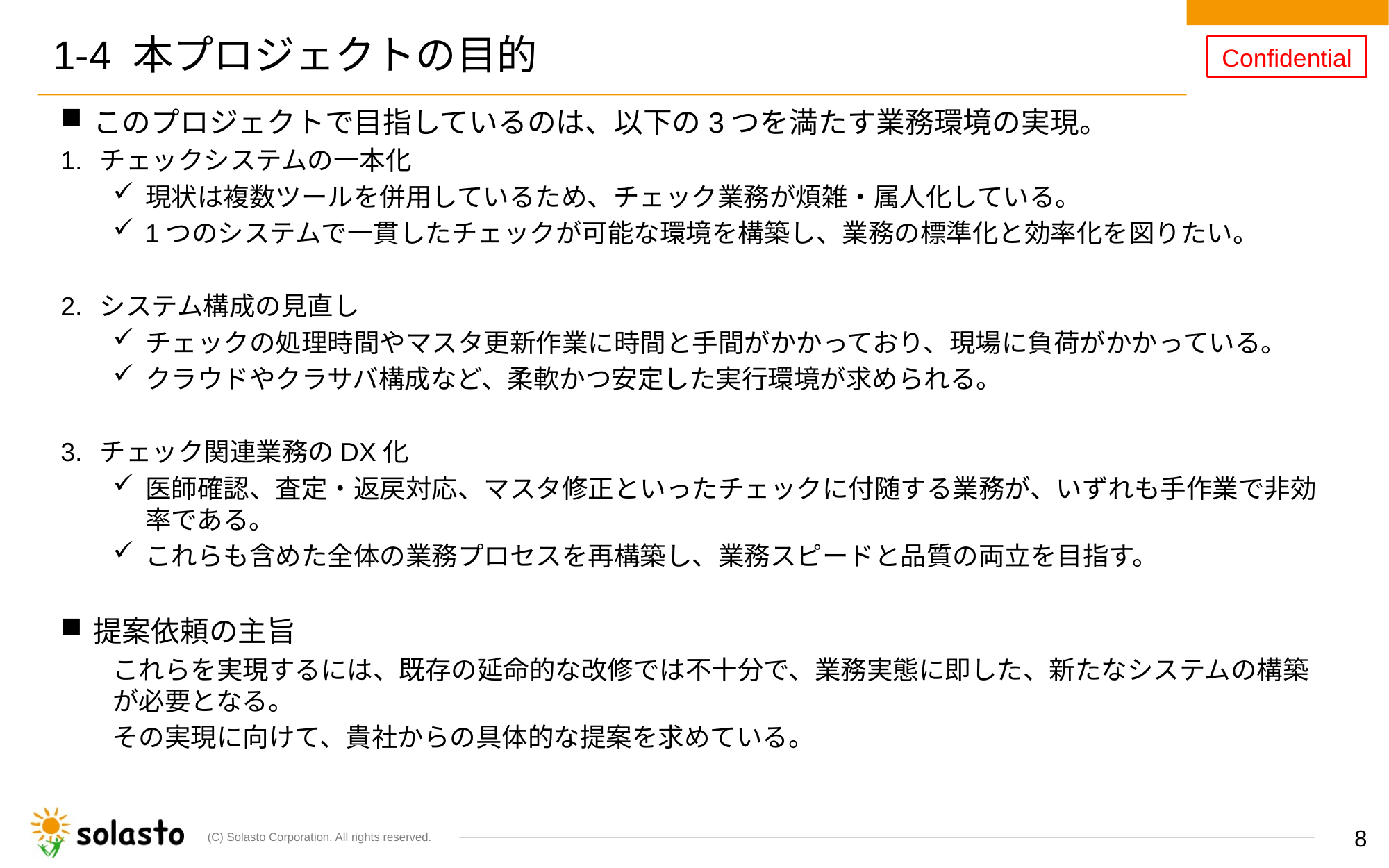

# 1-4 本プロジェクトの目的
このプロジェクトで目指しているのは、以下の3つを満たす業務環境の実現。
チェックシステムの一本化
現状は複数ツールを併用しているため、チェック業務が煩雑・属人化している。
1つのシステムで一貫したチェックが可能な環境を構築し、業務の標準化と効率化を図りたい。

システム構成の見直し
チェックの処理時間やマスタ更新作業に時間と手間がかかっており、現場に負荷がかかっている。
クラウドやクラサバ構成など、柔軟かつ安定した実行環境が求められる。

チェック関連業務のDX化
医師確認、査定・返戻対応、マスタ修正といったチェックに付随する業務が、いずれも手作業で非効率である。
これらも含めた全体の業務プロセスを再構築し、業務スピードと品質の両立を目指す。

提案依頼の主旨
これらを実現するには、既存の延命的な改修では不十分で、業務実態に即した、新たなシステムの構築が必要となる。
その実現に向けて、貴社からの具体的な提案を求めている。